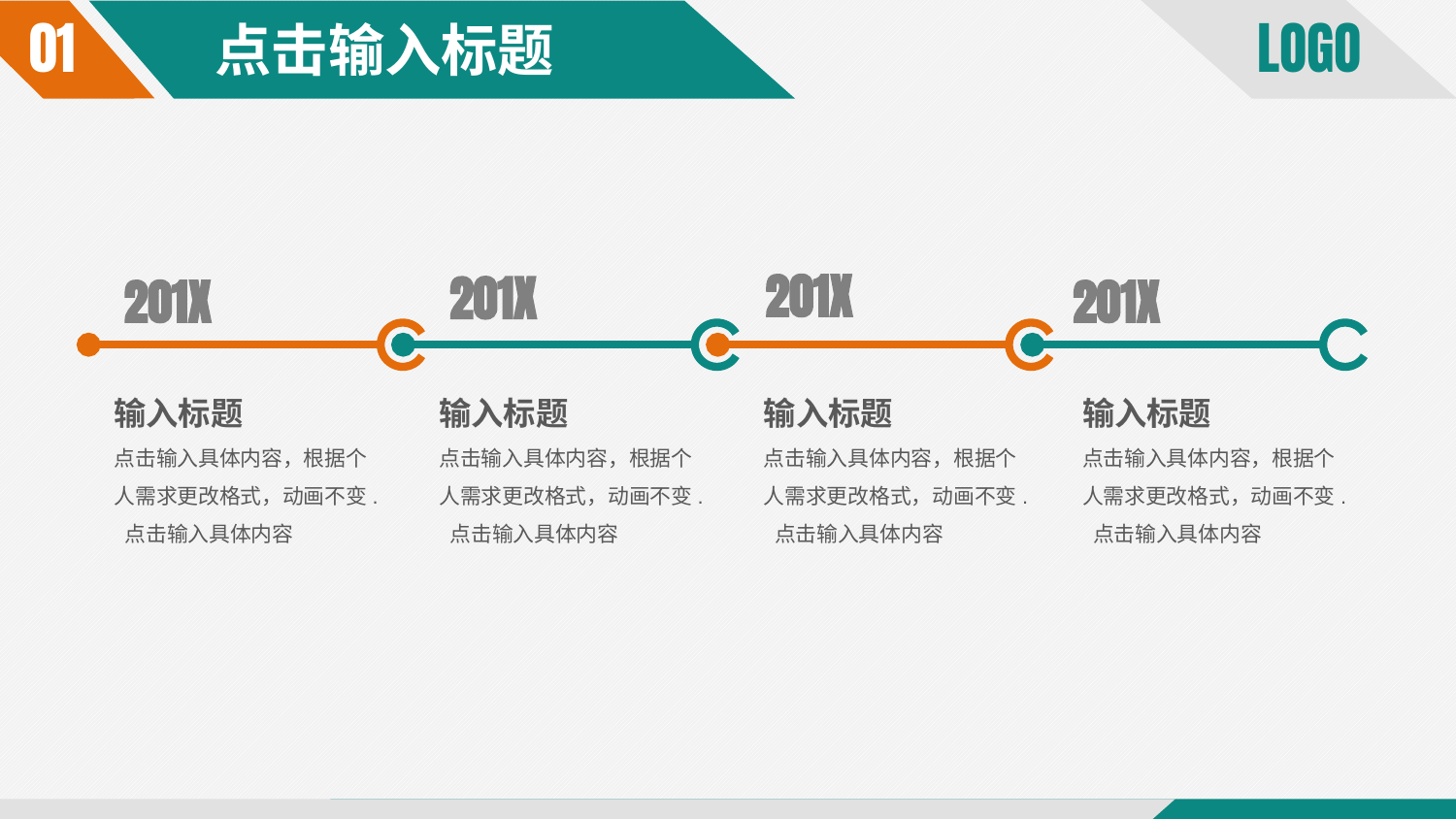

点击输入标题
01
201X

201X

201X

201X

输入标题
点击输入具体内容，根据个人需求更改格式，动画不变. 点击输入具体内容
输入标题
点击输入具体内容，根据个人需求更改格式，动画不变. 点击输入具体内容
输入标题
点击输入具体内容，根据个人需求更改格式，动画不变. 点击输入具体内容
输入标题
点击输入具体内容，根据个人需求更改格式，动画不变. 点击输入具体内容